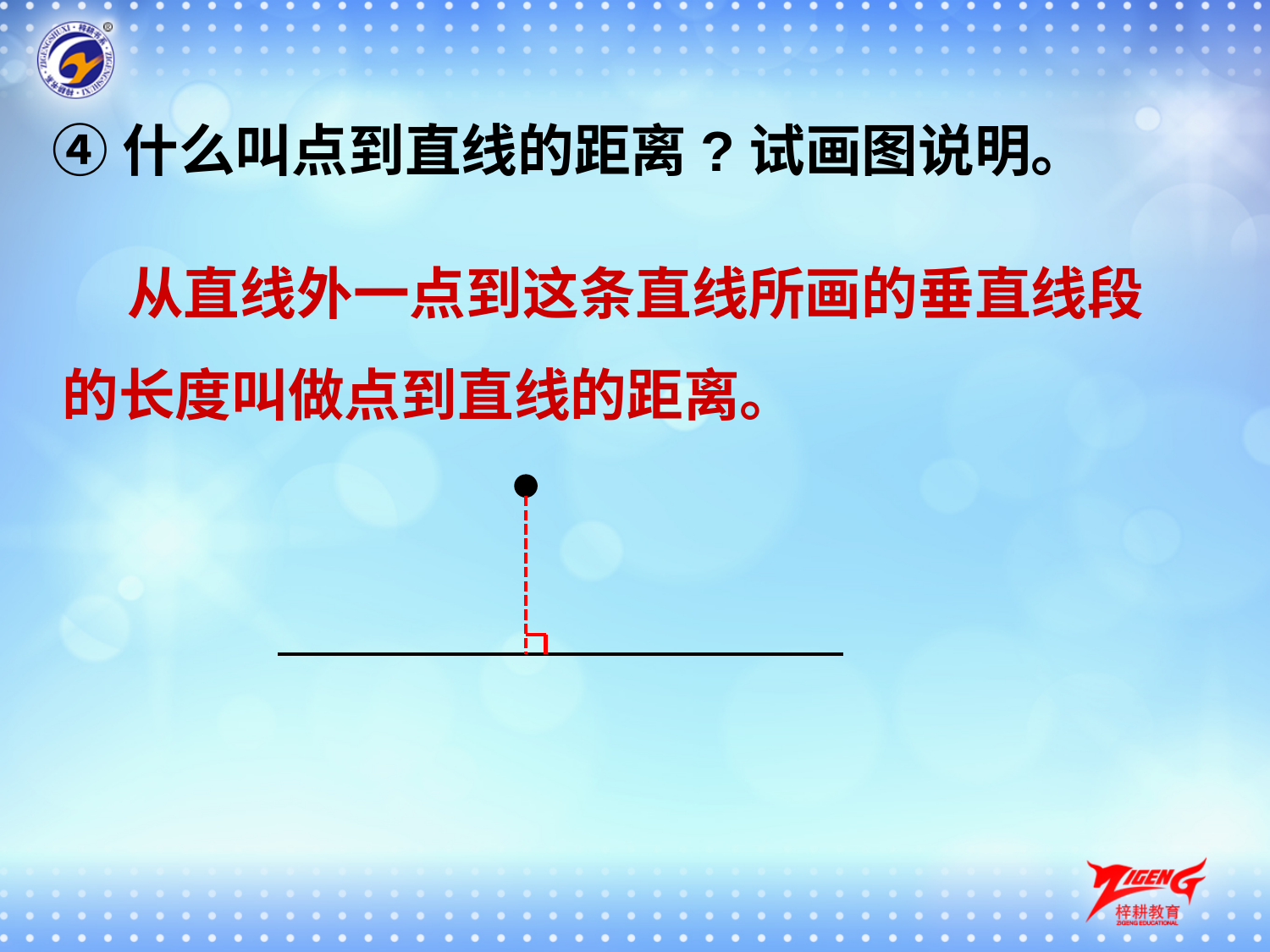

④什么叫点到直线的距离?试画图说明。
    从直线外一点到这条直线所画的垂直线段的长度叫做点到直线的距离。